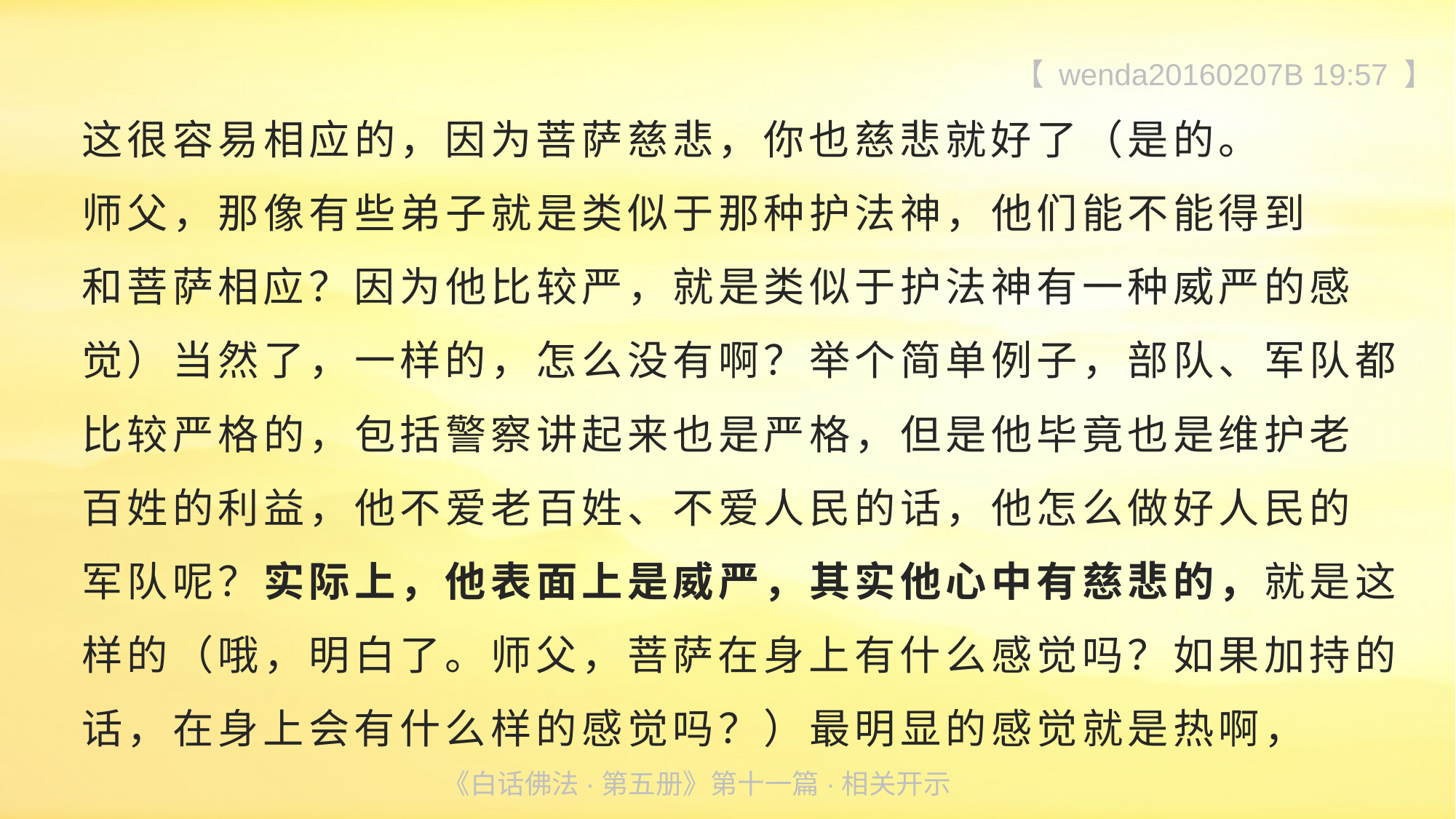

【 wenda20160207B 19:57 】
这很容易相应的，因为菩萨慈悲，你也慈悲就好了（是的。
师父，那像有些弟子就是类似于那种护法神，他们能不能得到
和菩萨相应？因为他比较严，就是类似于护法神有一种威严的感觉）当然了，一样的，怎么没有啊？举个简单例子，部队、军队都
比较严格的，包括警察讲起来也是严格，但是他毕竟也是维护老
百姓的利益，他不爱老百姓、不爱人民的话，他怎么做好人民的
军队呢？实际上，他表面上是威严，其实他心中有慈悲的，就是这样的（哦，明白了。师父，菩萨在身上有什么感觉吗？如果加持的话，在身上会有什么样的感觉吗？）最明显的感觉就是热啊，
《白话佛法·第五册》第十一篇·相关开示